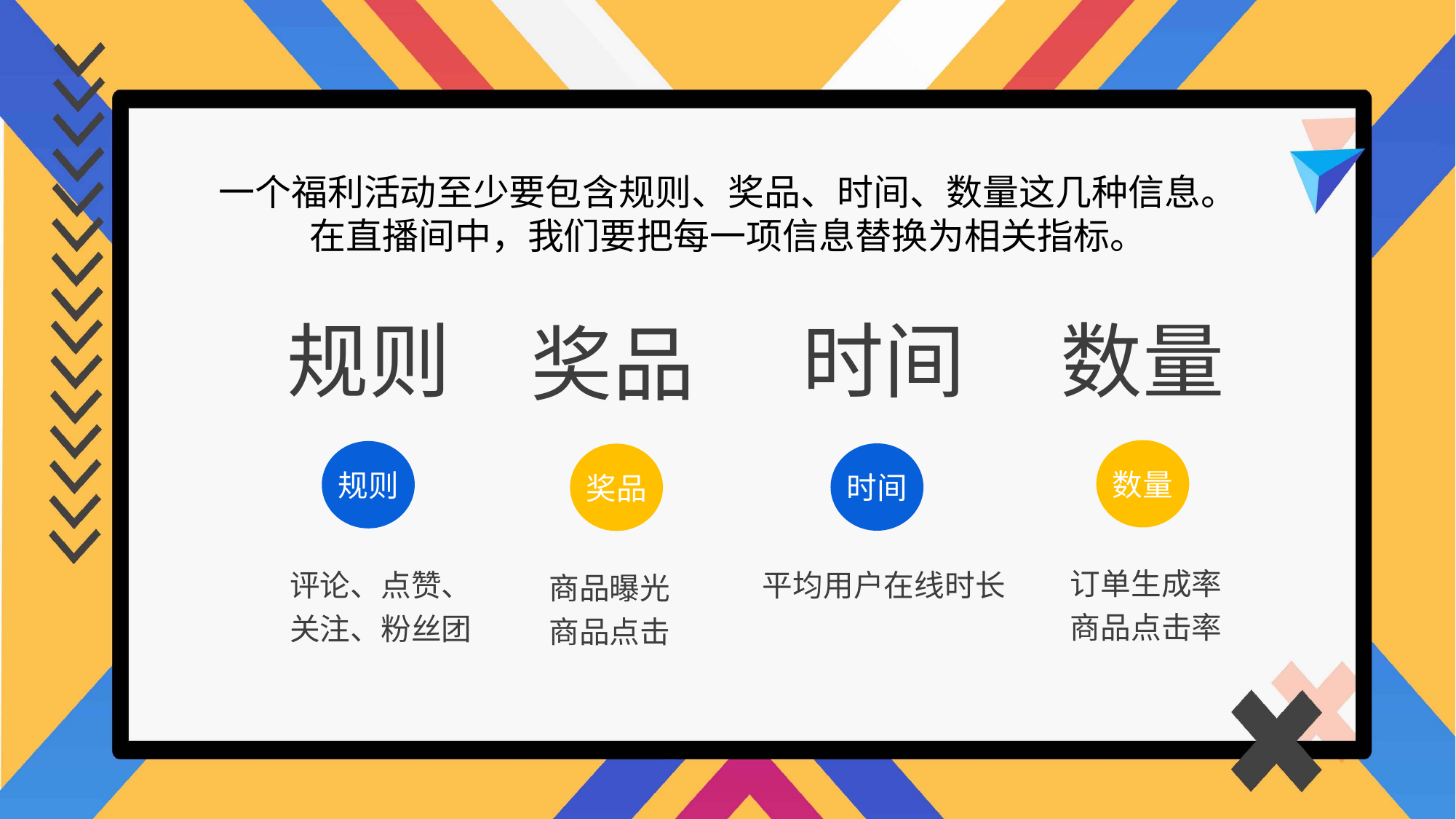

一个福利活动至少要包含规则、奖品、时间、数量这几种信息。
在直播间中，我们要把每一项信息替换为相关指标。
规则
时间
数量
奖品
数量
规则
时间
奖品
订单生成率
商品点击率
评论、点赞、关注、粉丝团
平均用户在线时长
商品曝光
商品点击